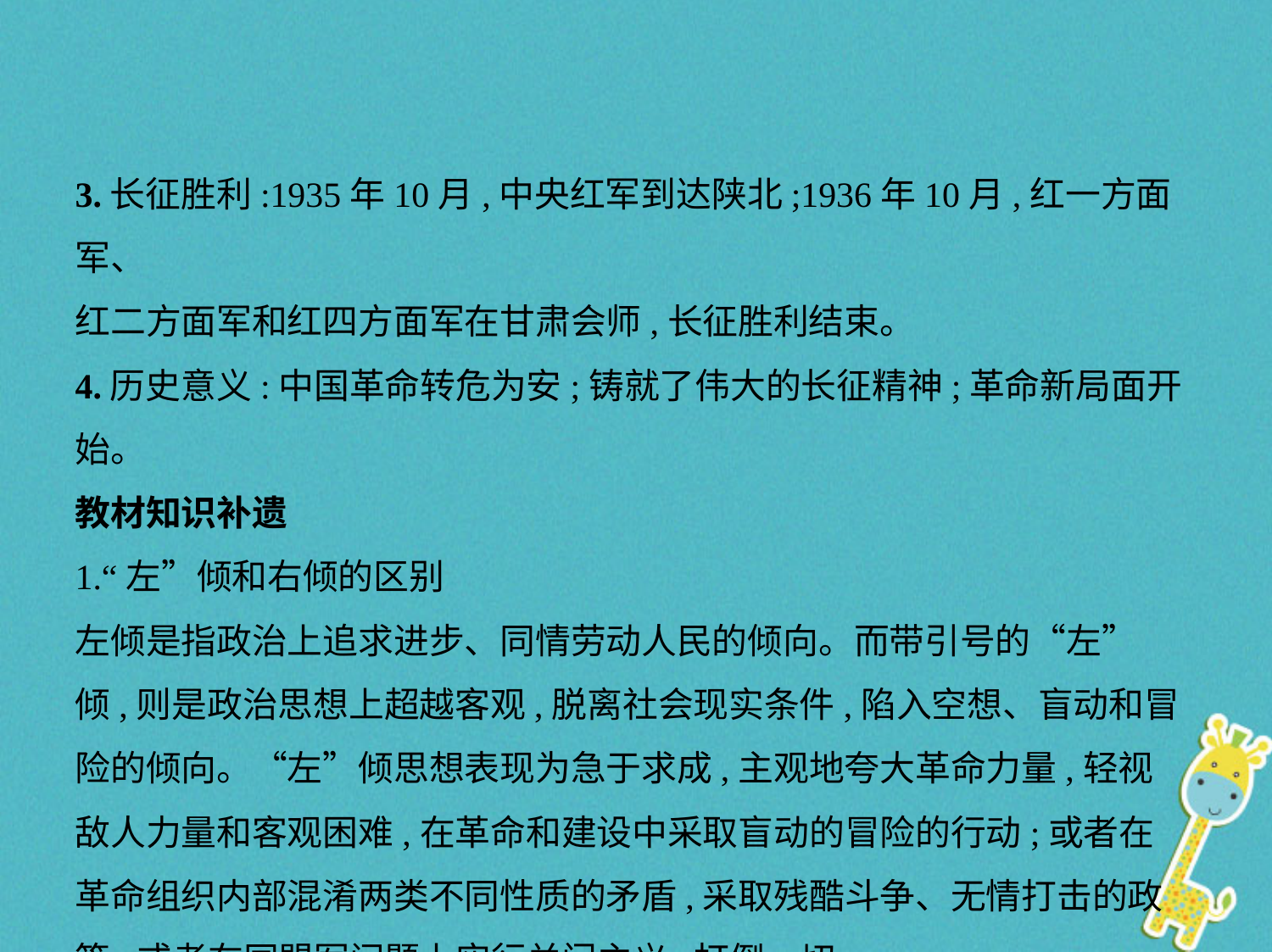

3.长征胜利:1935年10月,中央红军到达陕北;1936年10月,红一方面军、
红二方面军和红四方面军在甘肃会师,长征胜利结束。
4.历史意义:中国革命转危为安;铸就了伟大的长征精神;革命新局面开始。
教材知识补遗
1.“左”倾和右倾的区别
左倾是指政治上追求进步、同情劳动人民的倾向。而带引号的“左”
倾,则是政治思想上超越客观,脱离社会现实条件,陷入空想、盲动和冒
险的倾向。“左”倾思想表现为急于求成,主观地夸大革命力量,轻视
敌人力量和客观困难,在革命和建设中采取盲动的冒险的行动;或者在
革命组织内部混淆两类不同性质的矛盾,采取残酷斗争、无情打击的政
策;或者在同盟军问题上实行关门主义,打倒一切。